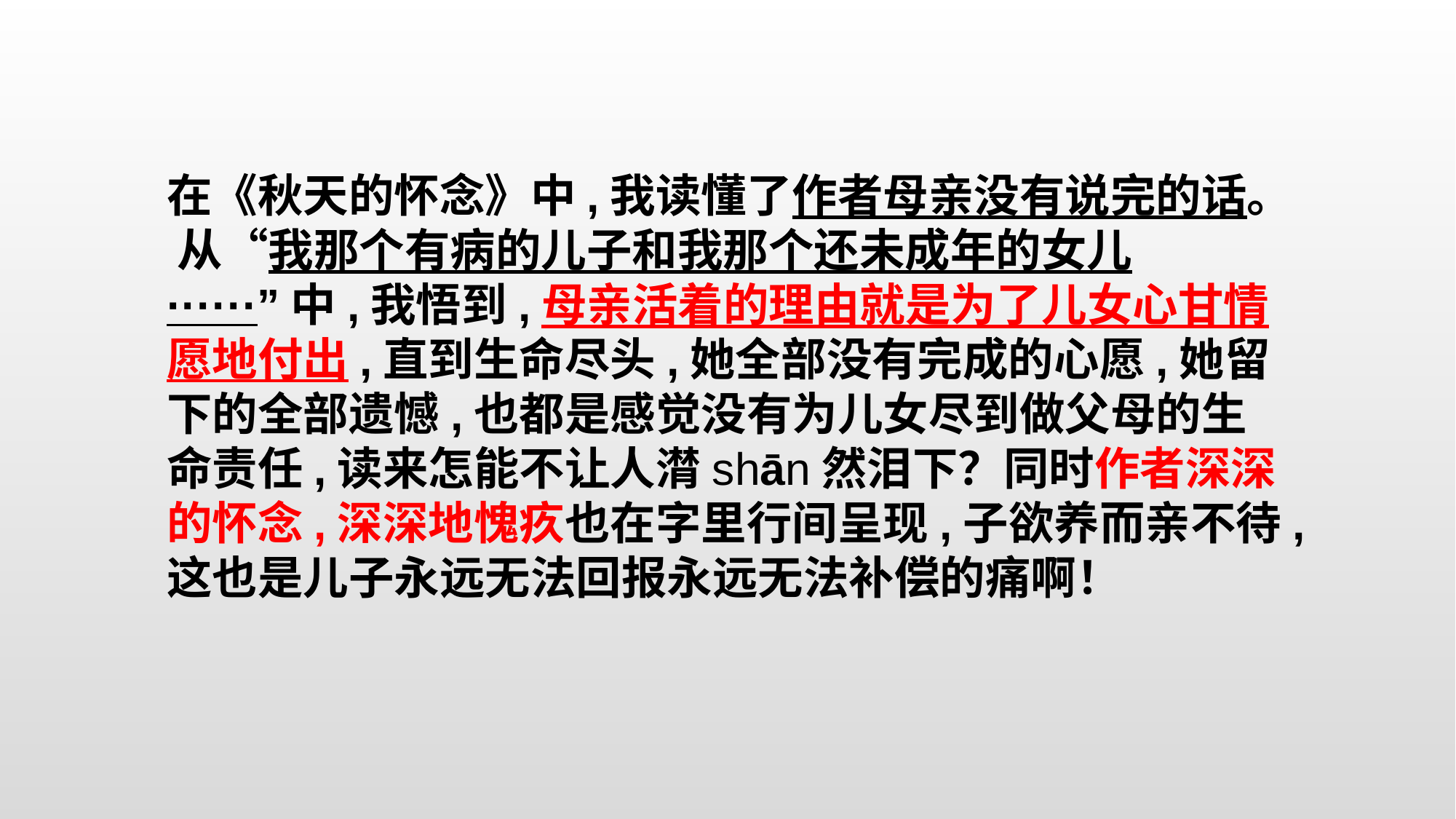

在《秋天的怀念》中,我读懂了作者母亲没有说完的话。 从“我那个有病的儿子和我那个还未成年的女儿······”中,我悟到,母亲活着的理由就是为了儿女心甘情愿地付出,直到生命尽头,她全部没有完成的心愿,她留下的全部遗憾,也都是感觉没有为儿女尽到做父母的生命责任,读来怎能不让人潸shān然泪下？同时作者深深的怀念,深深地愧疚也在字里行间呈现,子欲养而亲不待,这也是儿子永远无法回报永远无法补偿的痛啊！